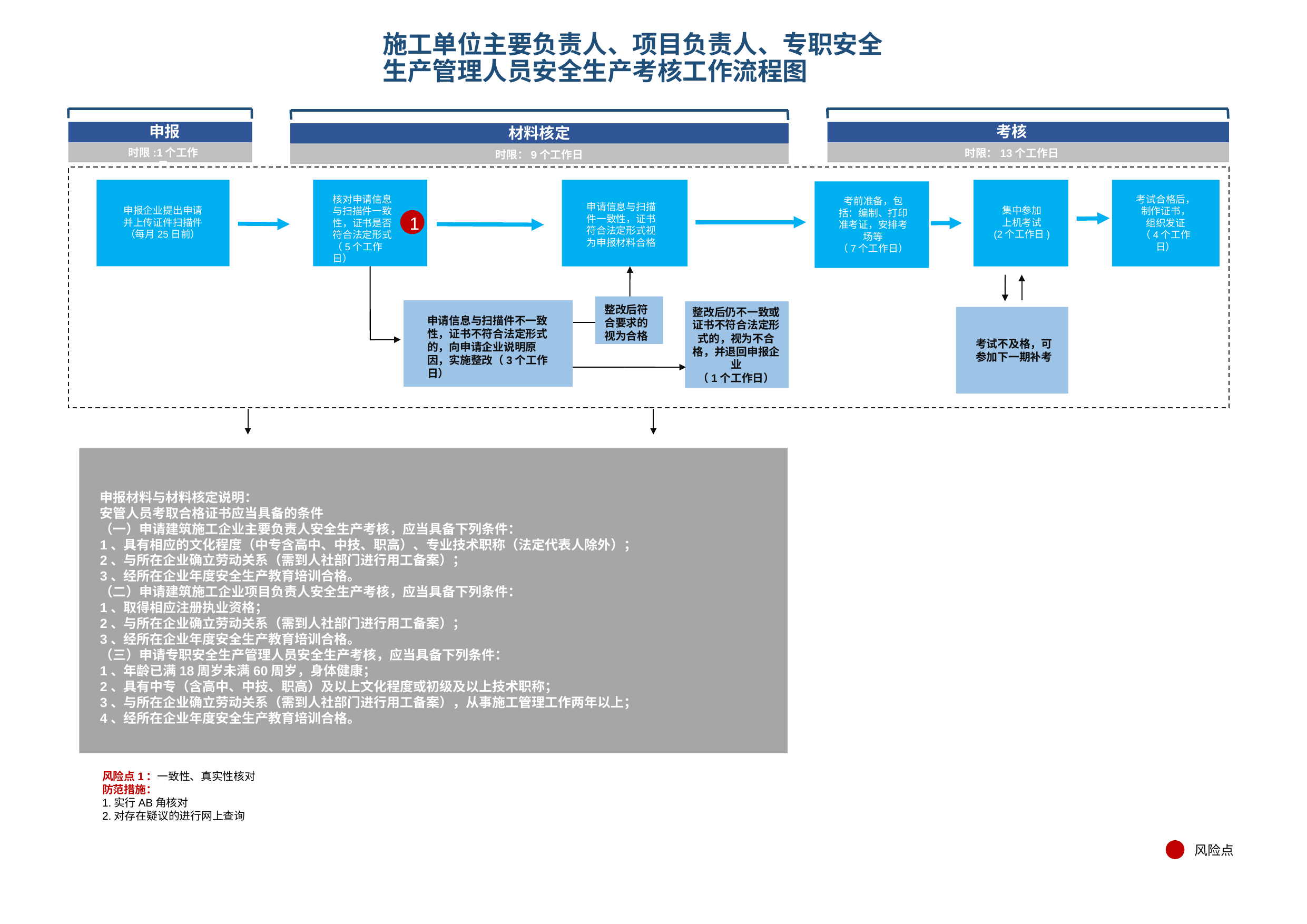

# 施工单位主要负责人、项目负责人、专职安全生产管理人员安全生产考核工作流程图
材料核定

时限：9个工作日
申报
考核

时限:1个工作日
时限：13个工作日

核对申请信息与扫描件一致性，证书是否符合法定形式
（5个工作日）
考试合格后，制作证书，
组织发证
（4个工作日）
考前准备，包括：编制、打印准考证，安排考场等
（7个工作日）
申请信息与扫描件一致性，证书符合法定形式视为申报材料合格
申报企业提出申请
并上传证件扫描件
（每月25日前）
集中参加
上机考试
(2个工作日)
1

整改后符合要求的视为合格

整改后仍不一致或证书不符合法定形式的，视为不合格，并退回申报企业
（1个工作日）

申请信息与扫描件不一致性，证书不符合法定形式的，向申请企业说明原因，实施整改（3个工作日）
考试不及格，可参加下一期补考

申报材料与材料核定说明：
安管人员考取合格证书应当具备的条件
（一）申请建筑施工企业主要负责人安全生产考核，应当具备下列条件：
1、具有相应的文化程度（中专含高中、中技、职高）、专业技术职称（法定代表人除外）；
2、与所在企业确立劳动关系（需到人社部门进行用工备案）；
3、经所在企业年度安全生产教育培训合格。
（二）申请建筑施工企业项目负责人安全生产考核，应当具备下列条件：
1、取得相应注册执业资格；
2、与所在企业确立劳动关系（需到人社部门进行用工备案）；
3、经所在企业年度安全生产教育培训合格。
（三）申请专职安全生产管理人员安全生产考核，应当具备下列条件：
1、年龄已满18周岁未满60周岁，身体健康；
2、具有中专（含高中、中技、职高）及以上文化程度或初级及以上技术职称；
3、与所在企业确立劳动关系（需到人社部门进行用工备案），从事施工管理工作两年以上；
4、经所在企业年度安全生产教育培训合格。
风险点1：一致性、真实性核对
防范措施：
1.实行AB角核对
2.对存在疑议的进行网上查询

风险点